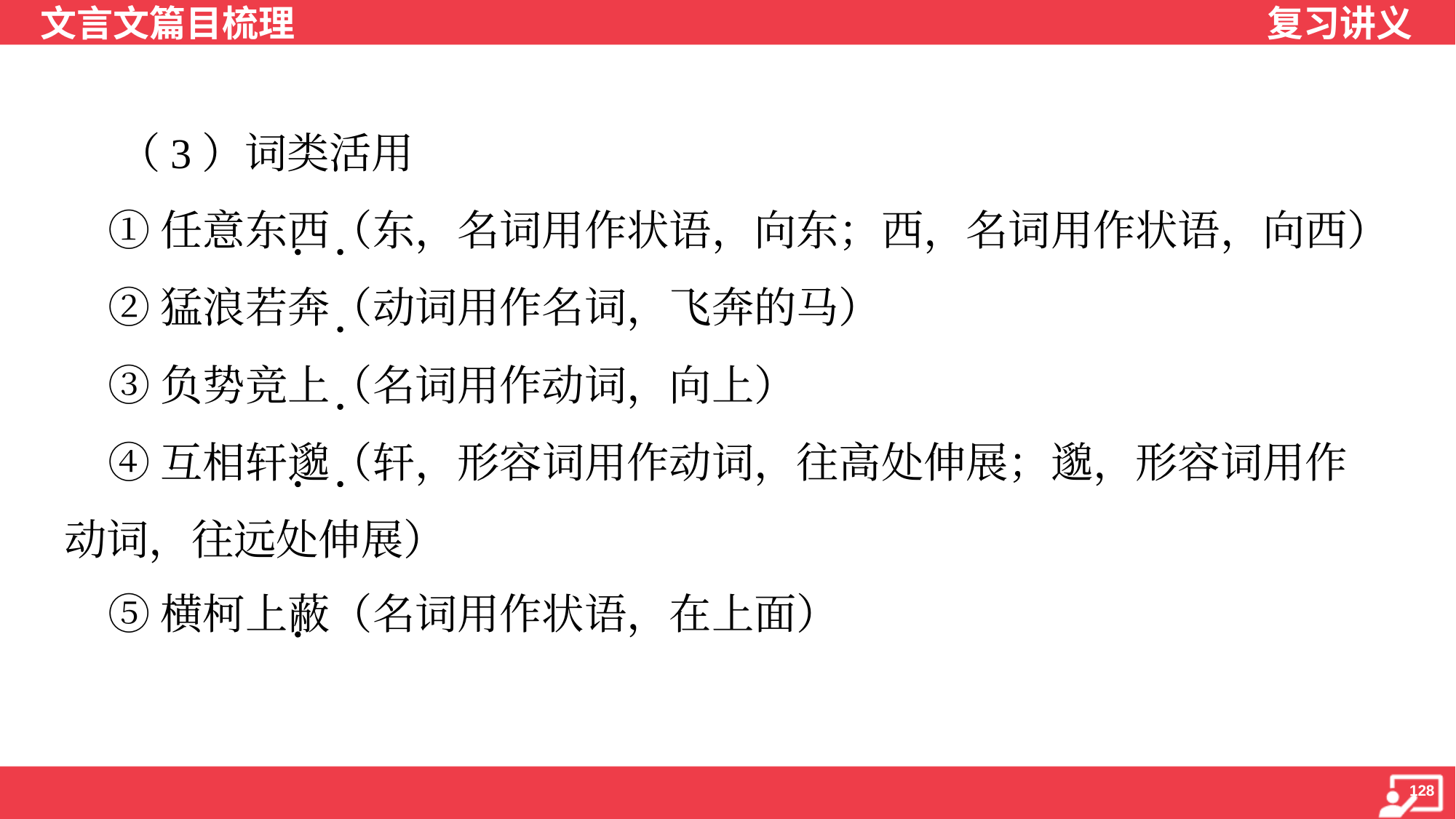

（3）词类活用
    ①任意东西（东，名词用作状语，向东；西，名词用作状语，向西）
    ②猛浪若奔（动词用作名词，飞奔的马）
    ③负势竞上（名词用作动词，向上）
    ④互相轩邈（轩，形容词用作动词，往高处伸展；邈，形容词用作
动词，往远处伸展）
    ⑤横柯上蔽（名词用作状语，在上面）